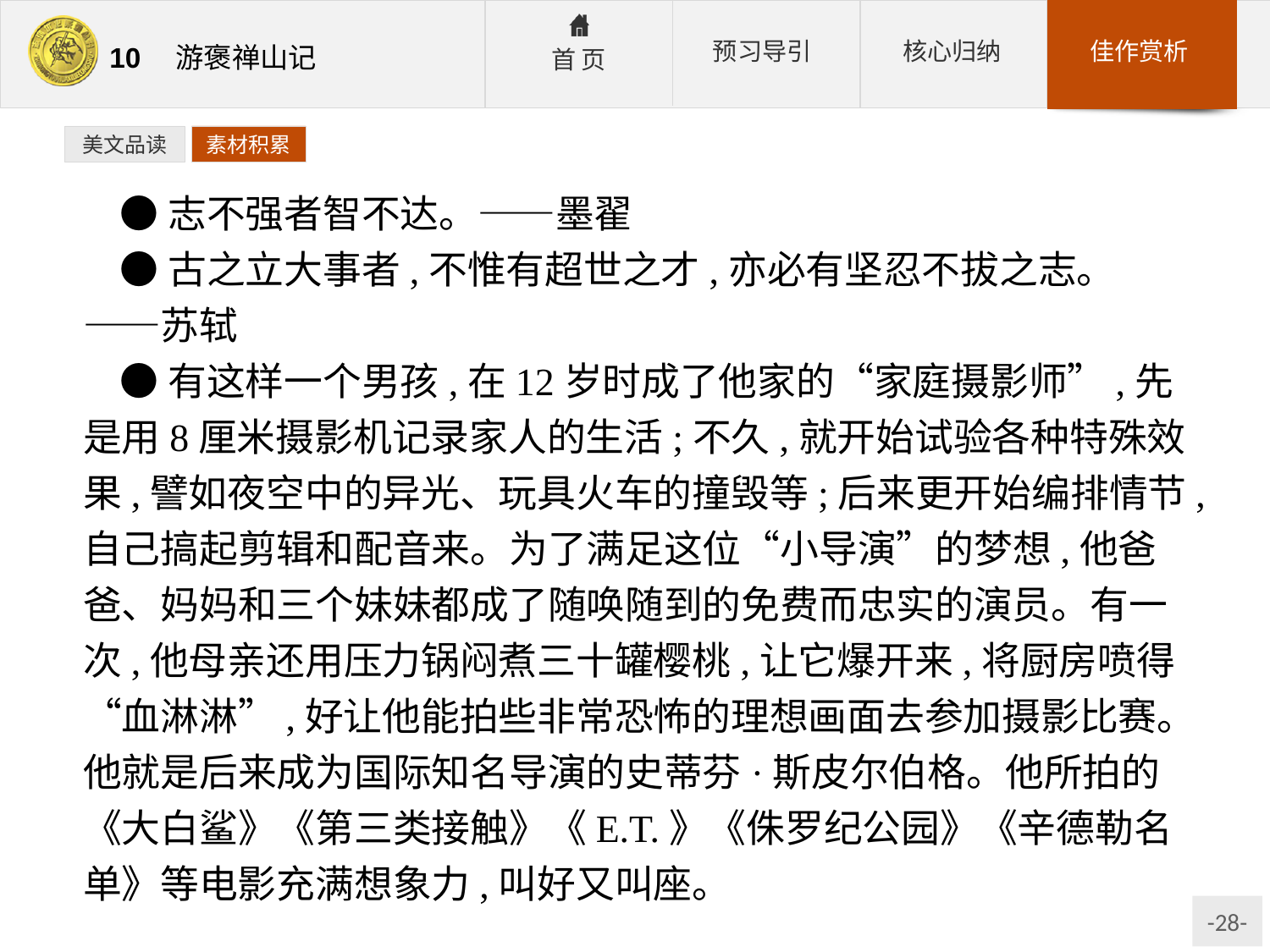

美文品读
素材积累
●志不强者智不达。——墨翟
●古之立大事者,不惟有超世之才,亦必有坚忍不拔之志。——苏轼
●有这样一个男孩,在12岁时成了他家的“家庭摄影师”,先是用8厘米摄影机记录家人的生活;不久,就开始试验各种特殊效果,譬如夜空中的异光、玩具火车的撞毁等;后来更开始编排情节,自己搞起剪辑和配音来。为了满足这位“小导演”的梦想,他爸爸、妈妈和三个妹妹都成了随唤随到的免费而忠实的演员。有一次,他母亲还用压力锅闷煮三十罐樱桃,让它爆开来,将厨房喷得“血淋淋”,好让他能拍些非常恐怖的理想画面去参加摄影比赛。他就是后来成为国际知名导演的史蒂芬·斯皮尔伯格。他所拍的《大白鲨》《第三类接触》《E.T.》《侏罗纪公园》《辛德勒名单》等电影充满想象力,叫好又叫座。